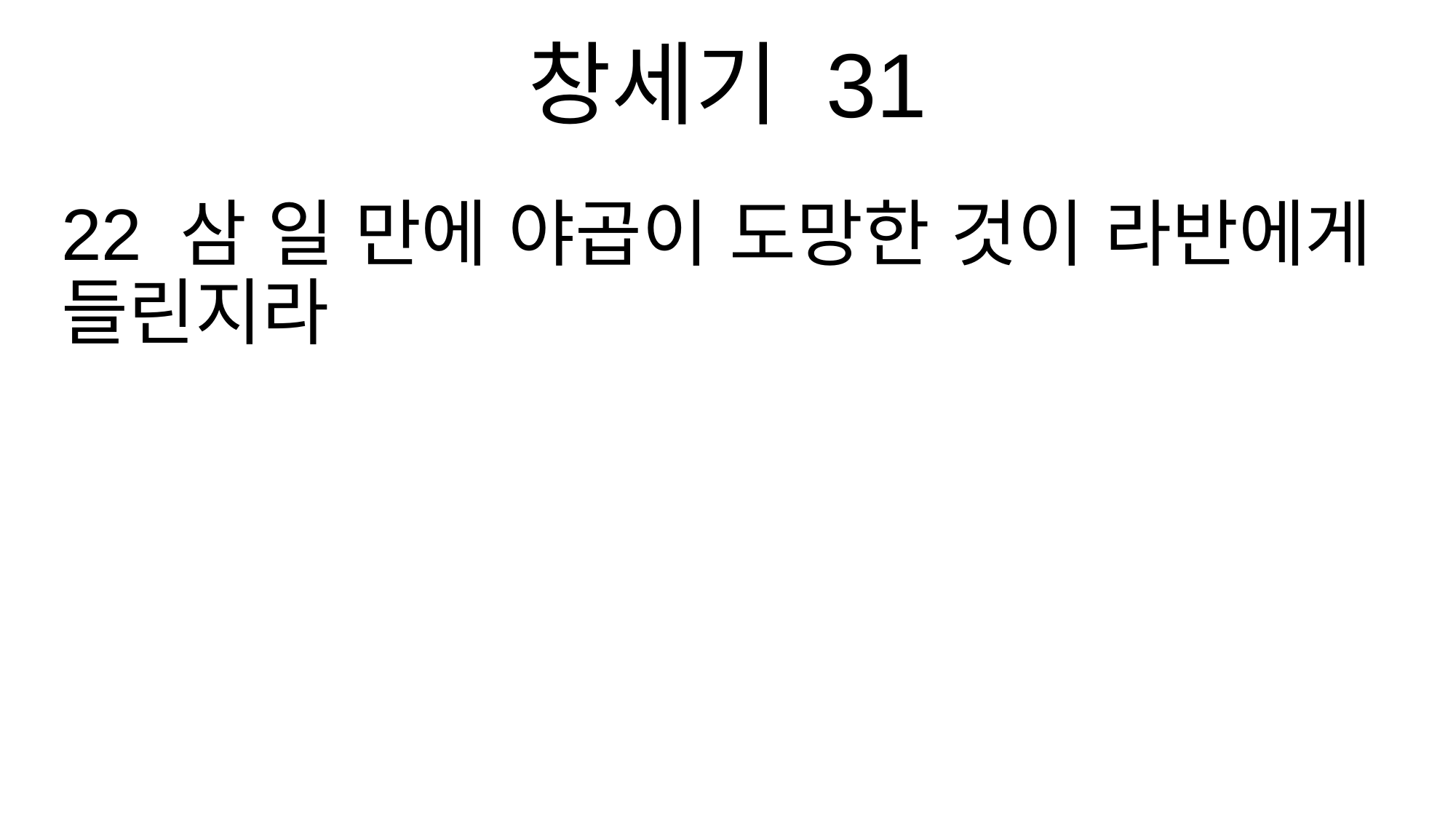

창세기 31
22 삼 일 만에 야곱이 도망한 것이 라반에게 들린지라